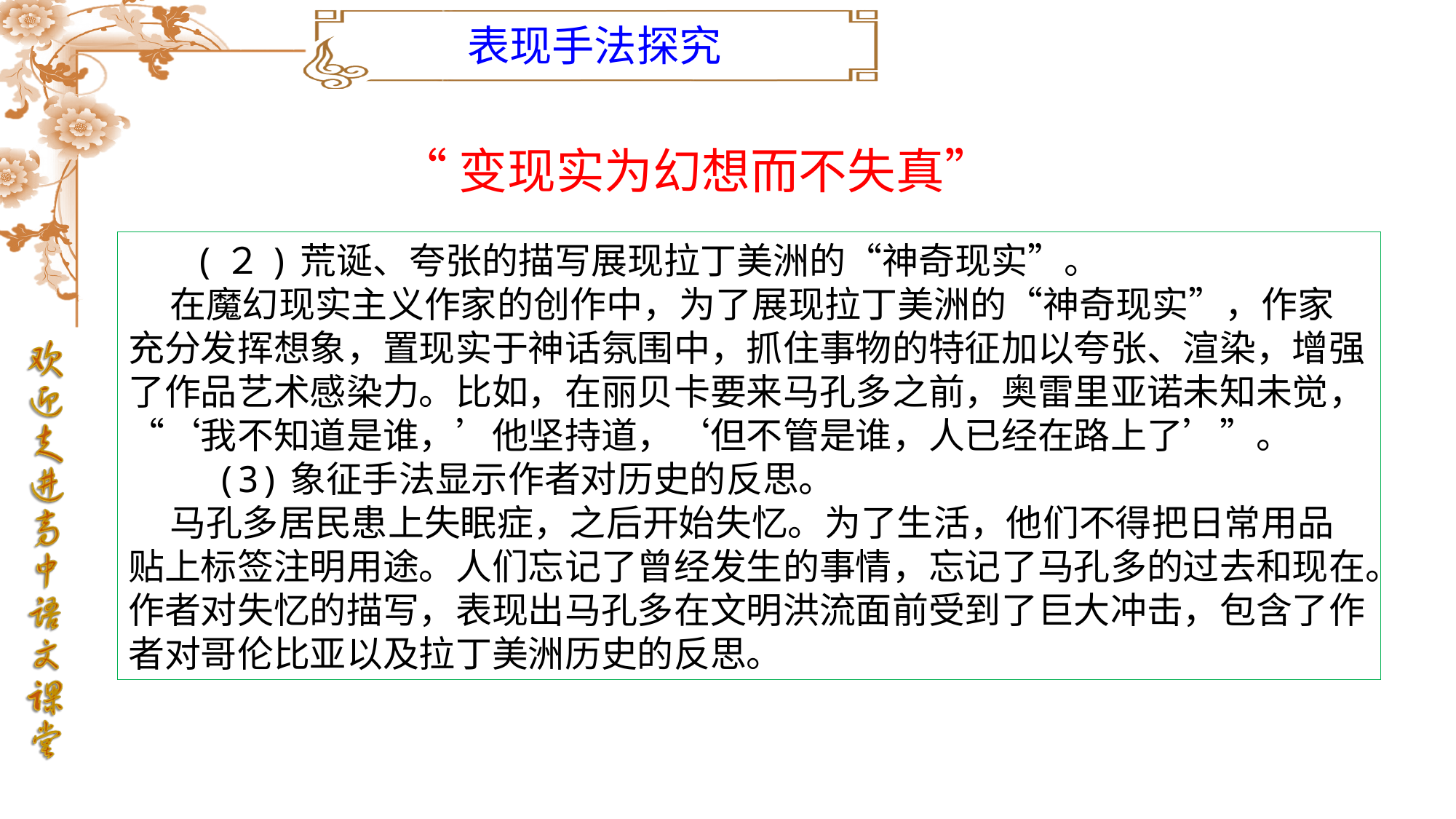

表现手法探究
“变现实为幻想而不失真”
   (２)荒诞、夸张的描写展现拉丁美洲的“神奇现实”。
    在魔幻现实主义作家的创作中，为了展现拉丁美洲的“神奇现实”，作家充分发挥想象，置现实于神话氛围中，抓住事物的特征加以夸张、渲染，增强了作品艺术感染力。比如，在丽贝卡要来马孔多之前，奥雷里亚诺未知未觉，“‘我不知道是谁，’他坚持道，‘但不管是谁，人已经在路上了’”。
    (3)象征手法显示作者对历史的反思。
    马孔多居民患上失眠症，之后开始失忆。为了生活，他们不得把日常用品贴上标签注明用途。人们忘记了曾经发生的事情，忘记了马孔多的过去和现在。作者对失忆的描写，表现出马孔多在文明洪流面前受到了巨大冲击，包含了作者对哥伦比亚以及拉丁美洲历史的反思。